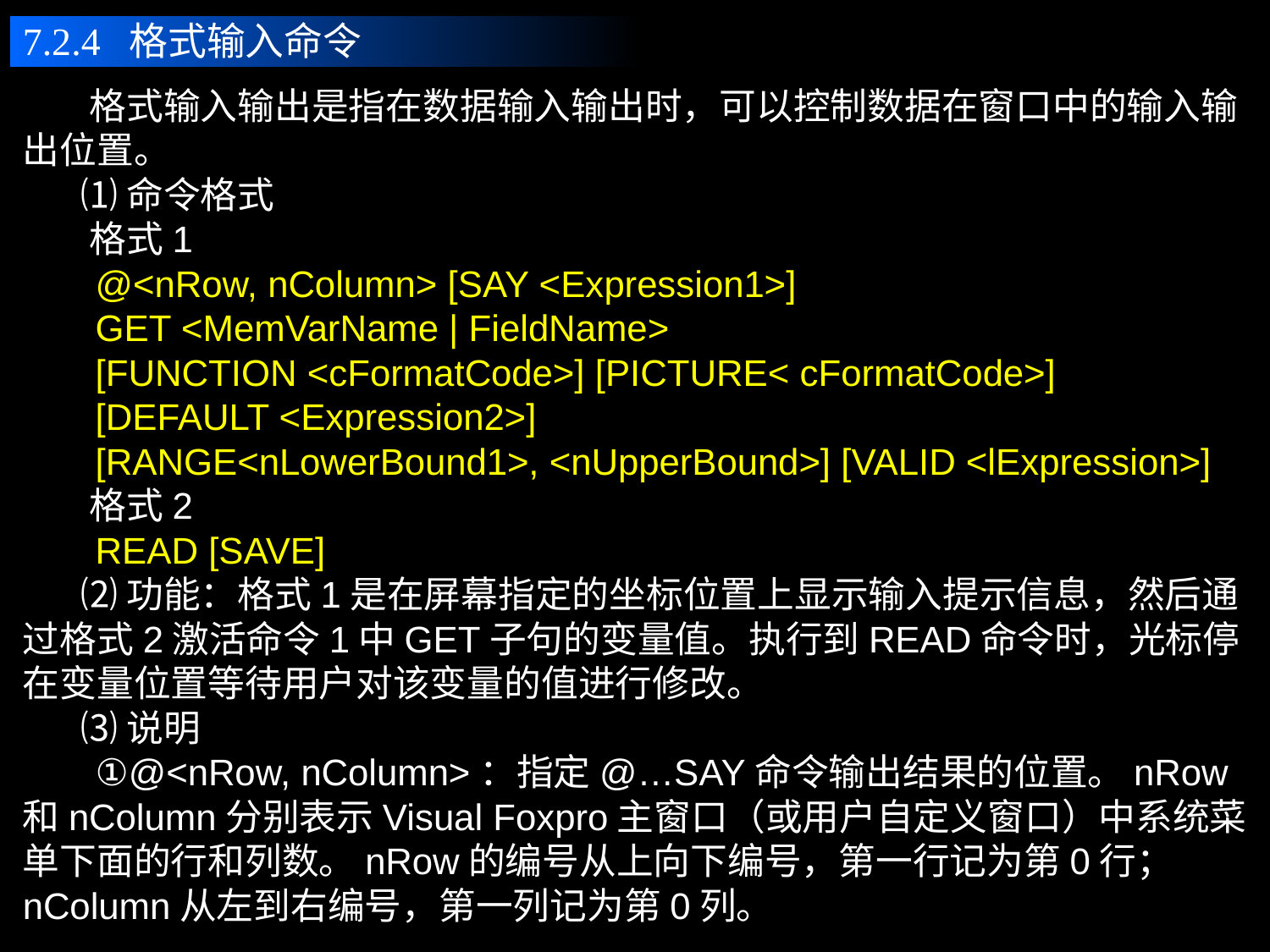

7.2.4  格式输入命令
       格式输入输出是指在数据输入输出时，可以控制数据在窗口中的输入输出位置。
       ⑴命令格式
       格式1
       @<nRow, nColumn> [SAY <Expression1>]
       GET <MemVarName | FieldName>
       [FUNCTION <cFormatCode>] [PICTURE< cFormatCode>]
       [DEFAULT <Expression2>]
       [RANGE<nLowerBound1>, <nUpperBound>] [VALID <lExpression>]
       格式2
       READ [SAVE]
       ⑵功能：格式1是在屏幕指定的坐标位置上显示输入提示信息，然后通过格式2激活命令1中GET子句的变量值。执行到READ命令时，光标停在变量位置等待用户对该变量的值进行修改。
       ⑶说明
       ①@<nRow, nColumn>：指定@…SAY命令输出结果的位置。nRow和nColumn分别表示Visual Foxpro主窗口（或用户自定义窗口）中系统菜单下面的行和列数。nRow的编号从上向下编号，第一行记为第0行；nColumn从左到右编号，第一列记为第0列。